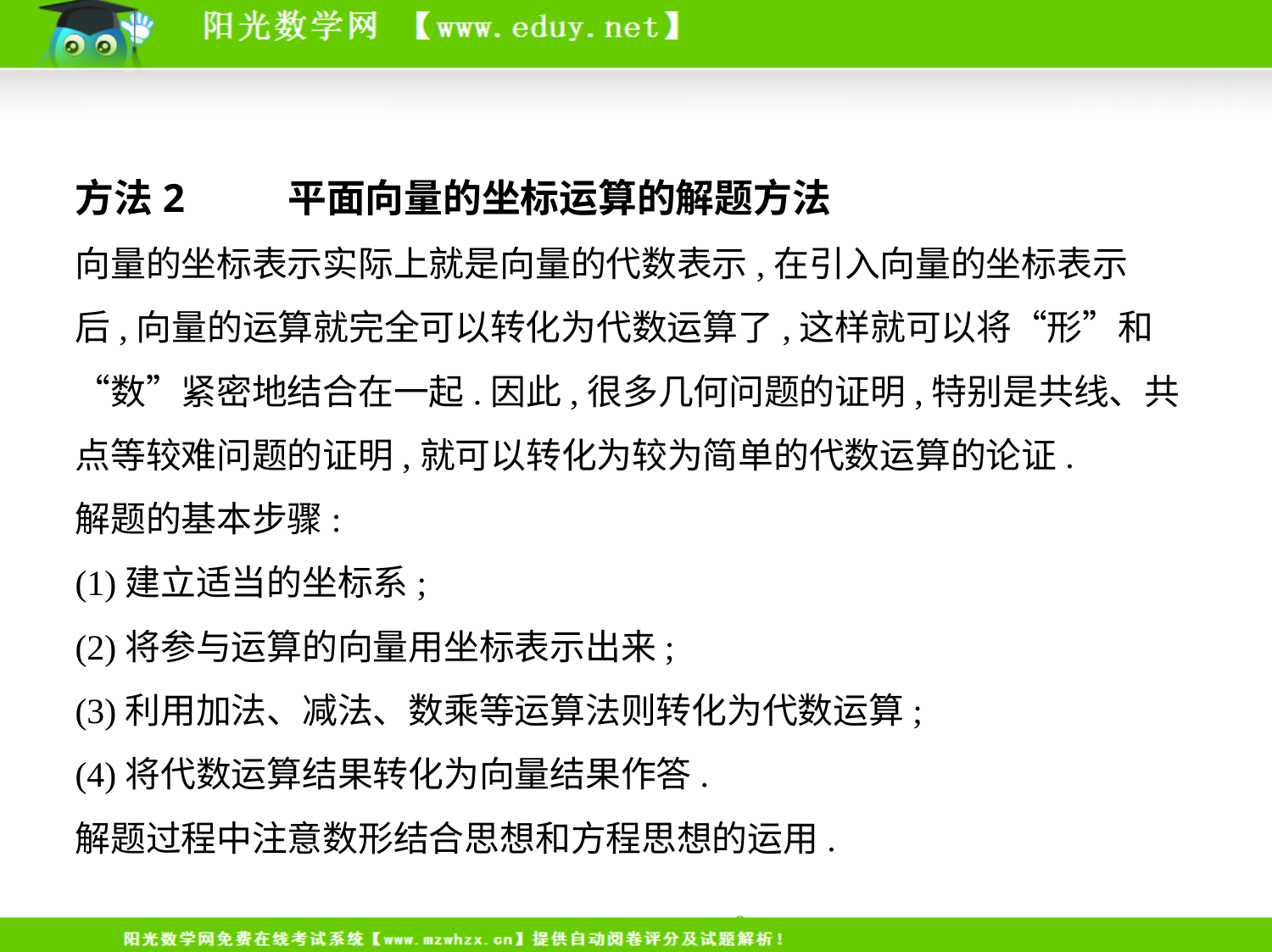

方法2    平面向量的坐标运算的解题方法
向量的坐标表示实际上就是向量的代数表示,在引入向量的坐标表示
后,向量的运算就完全可以转化为代数运算了,这样就可以将“形”和
“数”紧密地结合在一起.因此,很多几何问题的证明,特别是共线、共
点等较难问题的证明,就可以转化为较为简单的代数运算的论证.
解题的基本步骤:
(1)建立适当的坐标系;
(2)将参与运算的向量用坐标表示出来;
(3)利用加法、减法、数乘等运算法则转化为代数运算;
(4)将代数运算结果转化为向量结果作答.
解题过程中注意数形结合思想和方程思想的运用.